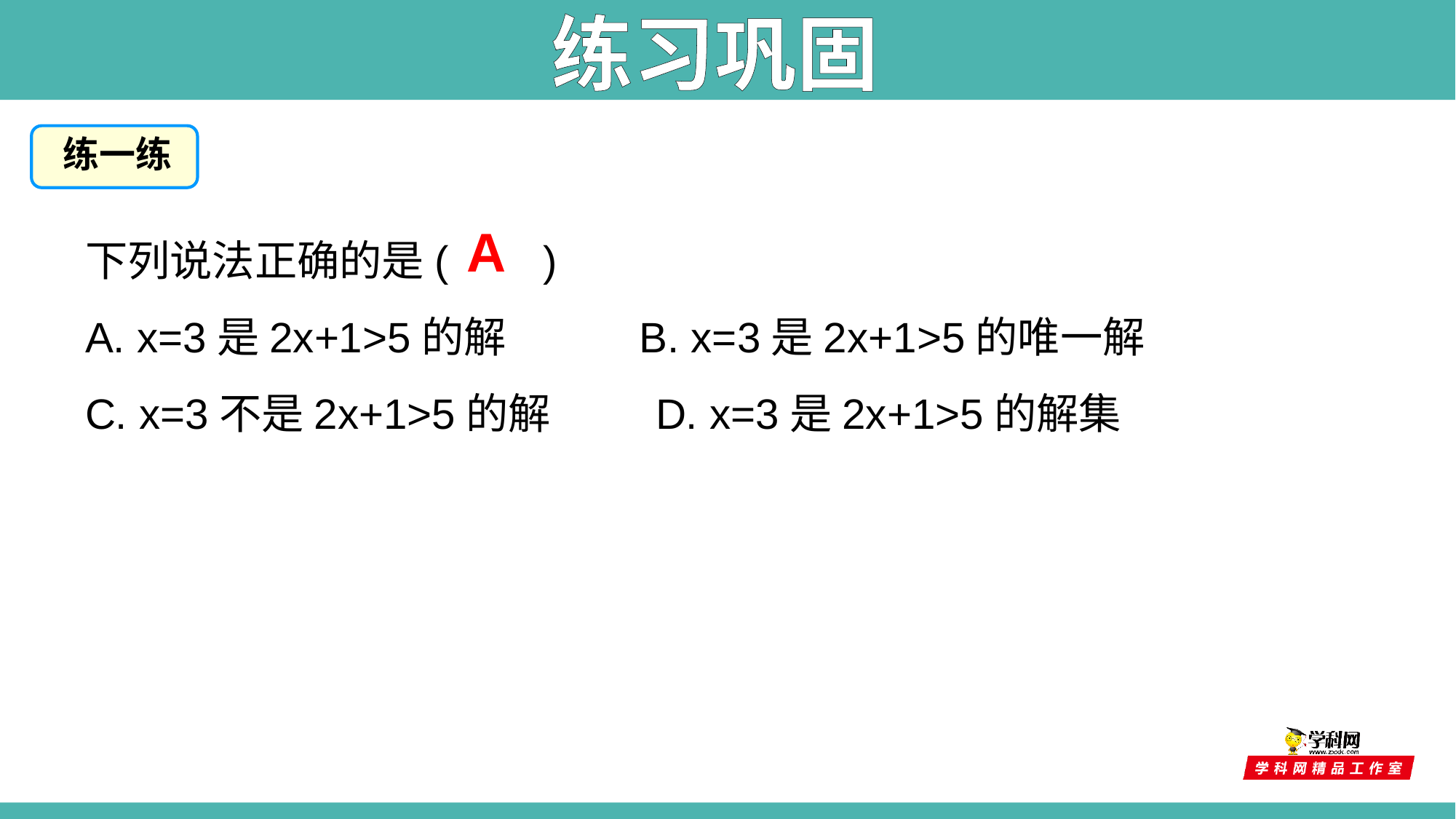

练习巩固

练一练
下列说法正确的是(        )
A. x=3是2x+1>5的解             B. x=3是2x+1>5的唯一解
C. x=3不是2x+1>5的解          D. x=3是2x+1>5的解集
A